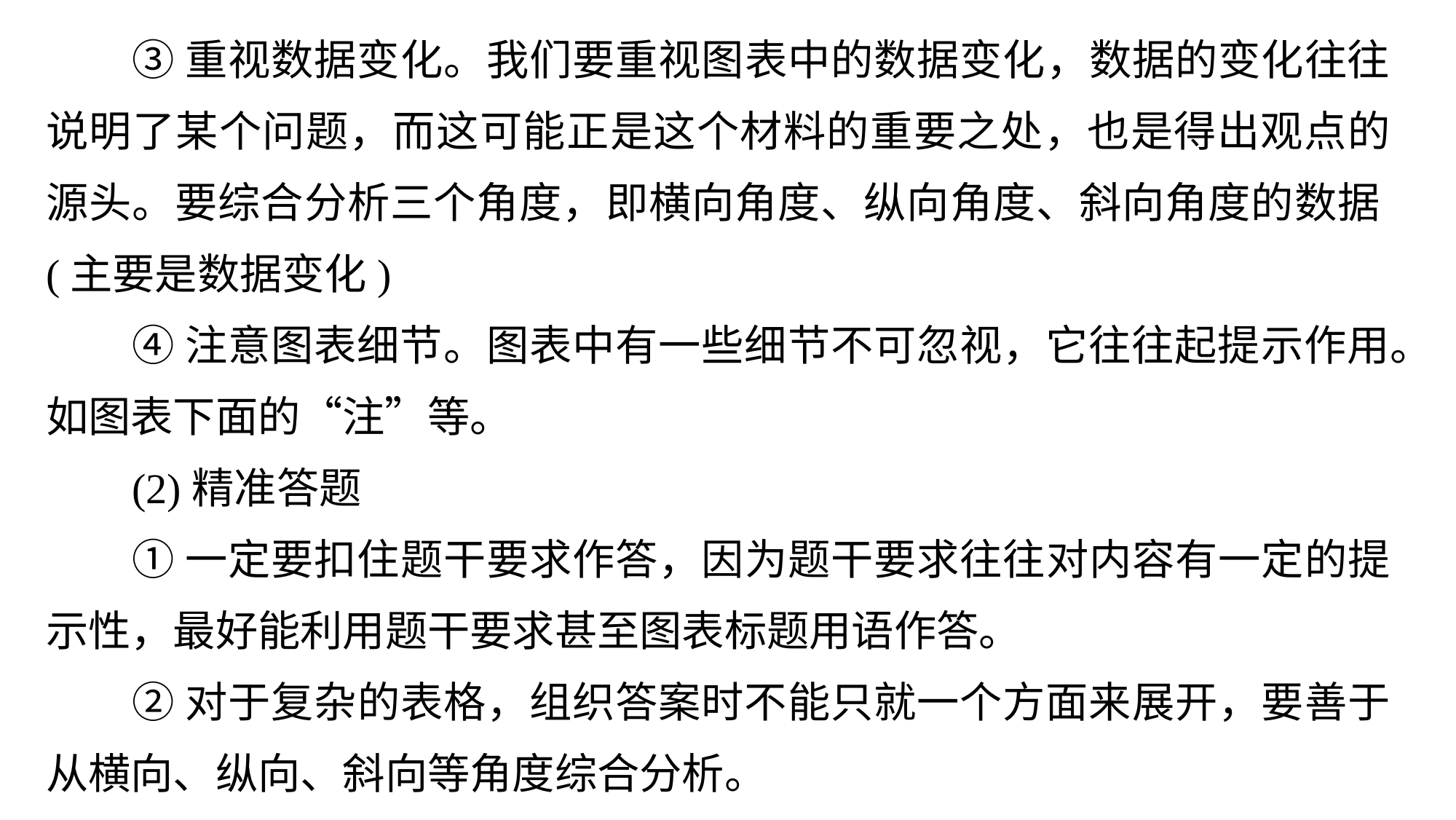

③重视数据变化。我们要重视图表中的数据变化，数据的变化往往说明了某个问题，而这可能正是这个材料的重要之处，也是得出观点的源头。要综合分析三个角度，即横向角度、纵向角度、斜向角度的数据(主要是数据变化)
④注意图表细节。图表中有一些细节不可忽视，它往往起提示作用。如图表下面的“注”等。
(2)精准答题
①一定要扣住题干要求作答，因为题干要求往往对内容有一定的提示性，最好能利用题干要求甚至图表标题用语作答。
②对于复杂的表格，组织答案时不能只就一个方面来展开，要善于从横向、纵向、斜向等角度综合分析。